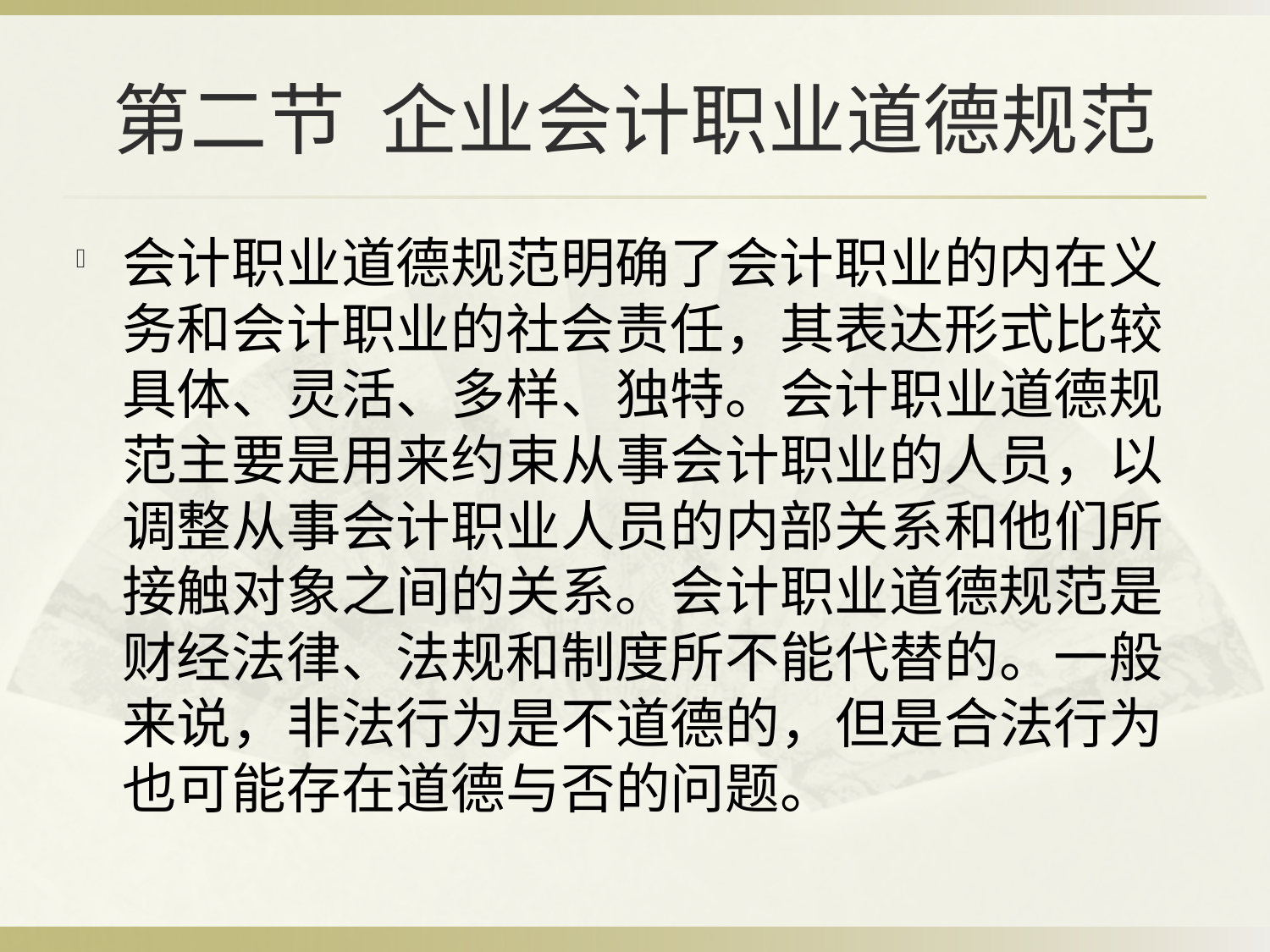

# 第二节  企业会计职业道德规范
会计职业道德规范明确了会计职业的内在义务和会计职业的社会责任，其表达形式比较具体、灵活、多样、独特。会计职业道德规范主要是用来约束从事会计职业的人员，以调整从事会计职业人员的内部关系和他们所接触对象之间的关系。会计职业道德规范是财经法律、法规和制度所不能代替的。一般来说，非法行为是不道德的，但是合法行为也可能存在道德与否的问题。